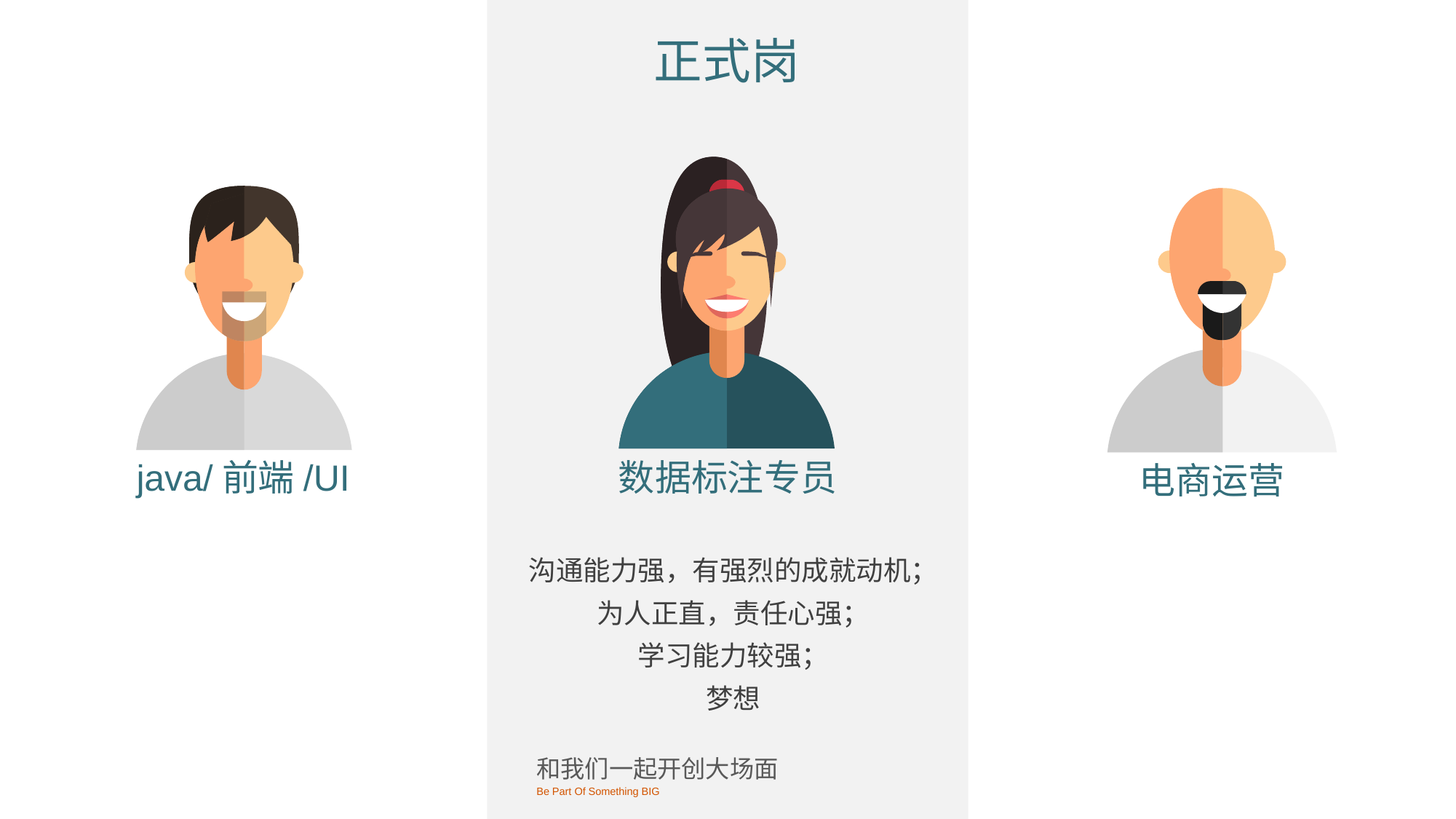

正式岗

java/前端/UI
数据标注专员
电商运营
沟通能力强，有强烈的成就动机；
为人正直，责任心强；
学习能力较强；
梦想
和我们一起开创大场面
Be Part Of Something BIG